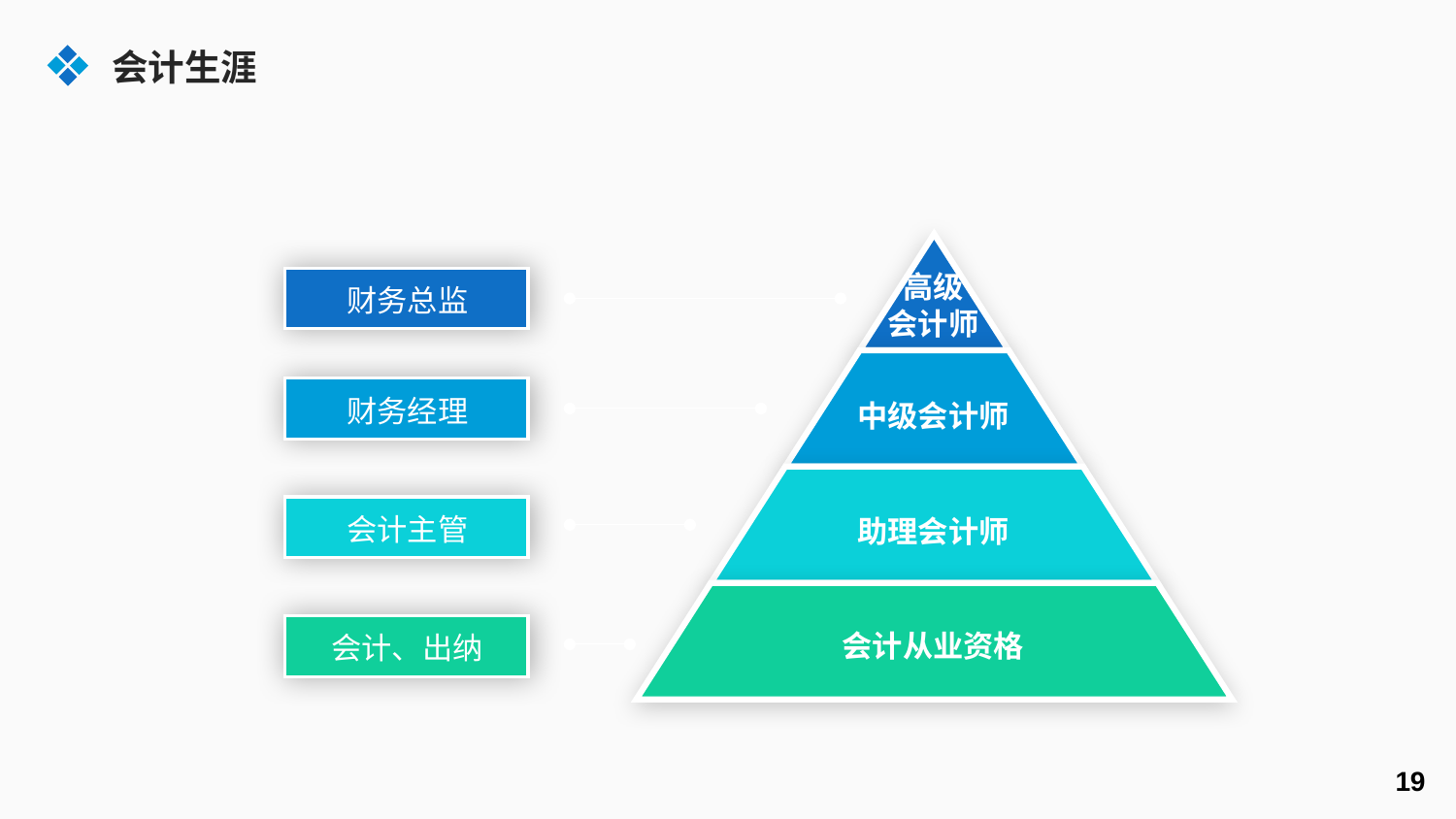

会计生涯

高级
会计师

财务总监

财务经理
中级会计师

会计主管
助理会计师

会计从业资格
会计、出纳
19